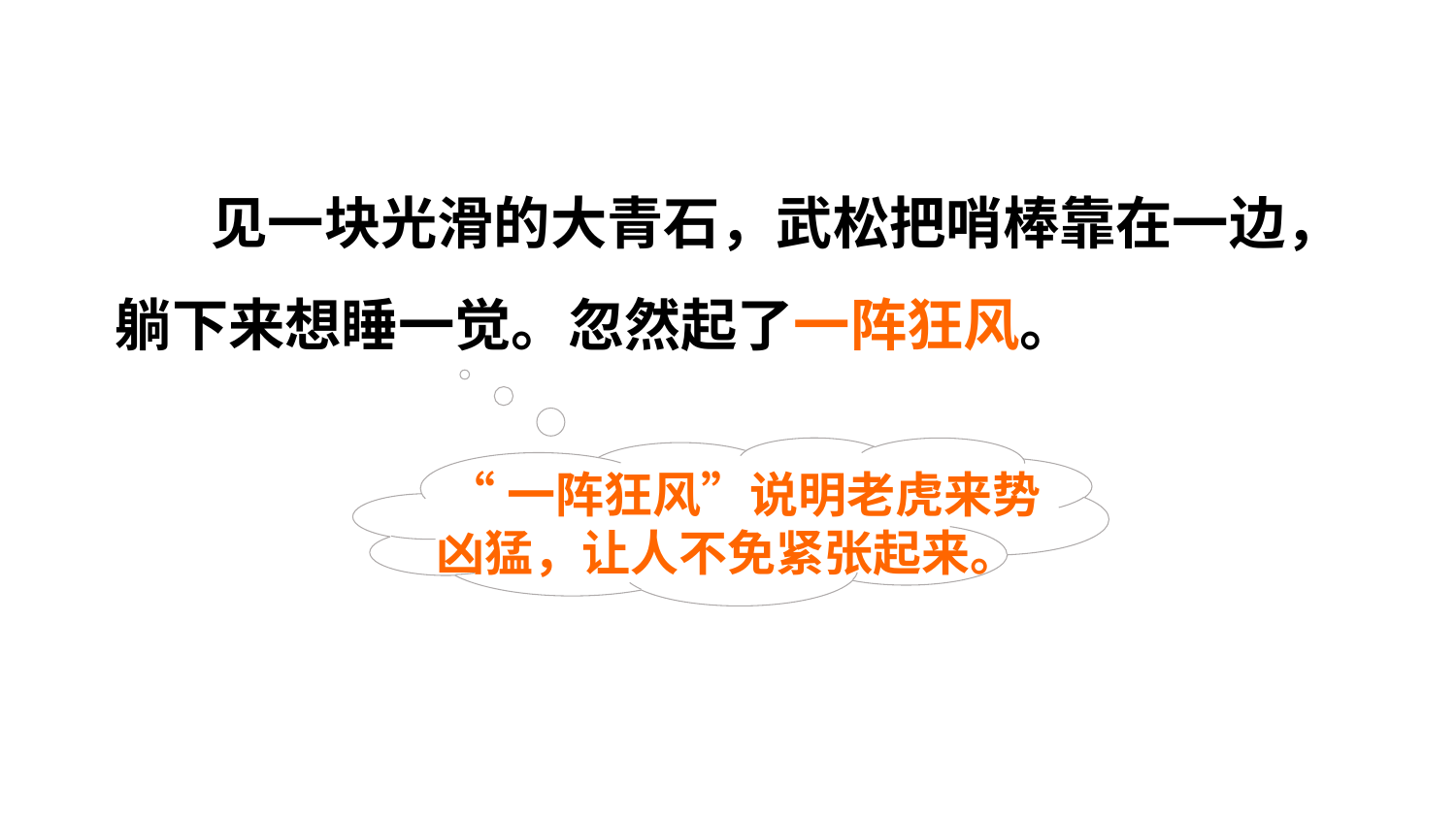

见一块光滑的大青石，武松把哨棒靠在一边，躺下来想睡一觉。忽然起了一阵狂风。

 “一阵狂风”说明老虎来势凶猛，让人不免紧张起来。